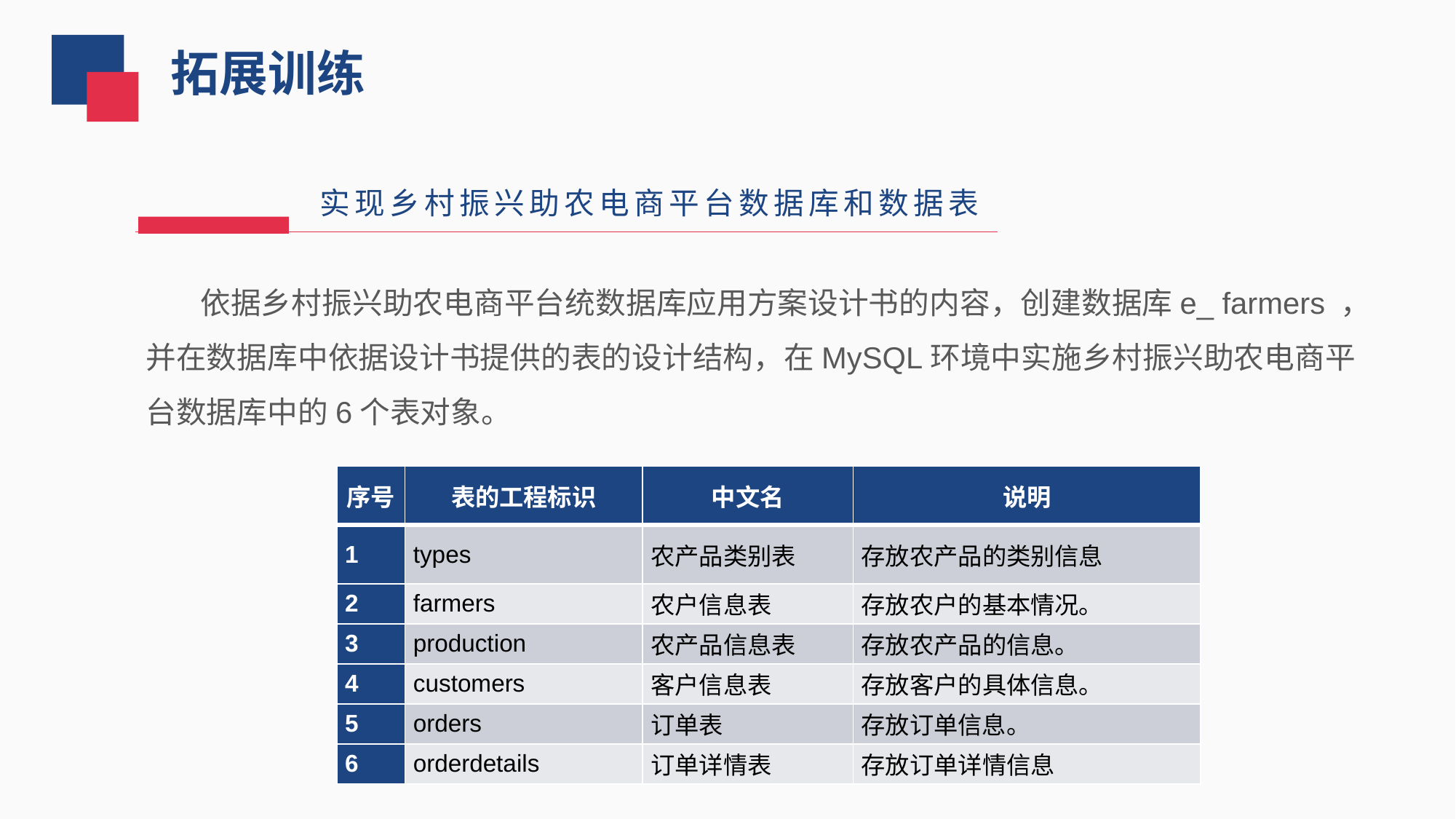

拓展训练

实现乡村振兴助农电商平台数据库和数据表

依据乡村振兴助农电商平台统数据库应用方案设计书的内容，创建数据库e_ farmers ，并在数据库中依据设计书提供的表的设计结构，在MySQL环境中实施乡村振兴助农电商平台数据库中的6个表对象。
| 序号 | 表的工程标识 | 中文名 | 说明 |
| --- | --- | --- | --- |
| 1 | types | 农产品类别表 | 存放农产品的类别信息 |
| 2 | farmers | 农户信息表 | 存放农户的基本情况。 |
| 3 | production | 农产品信息表 | 存放农产品的信息。 |
| 4 | customers | 客户信息表 | 存放客户的具体信息。 |
| 5 | orders | 订单表 | 存放订单信息。 |
| 6 | orderdetails | 订单详情表 | 存放订单详情信息 |